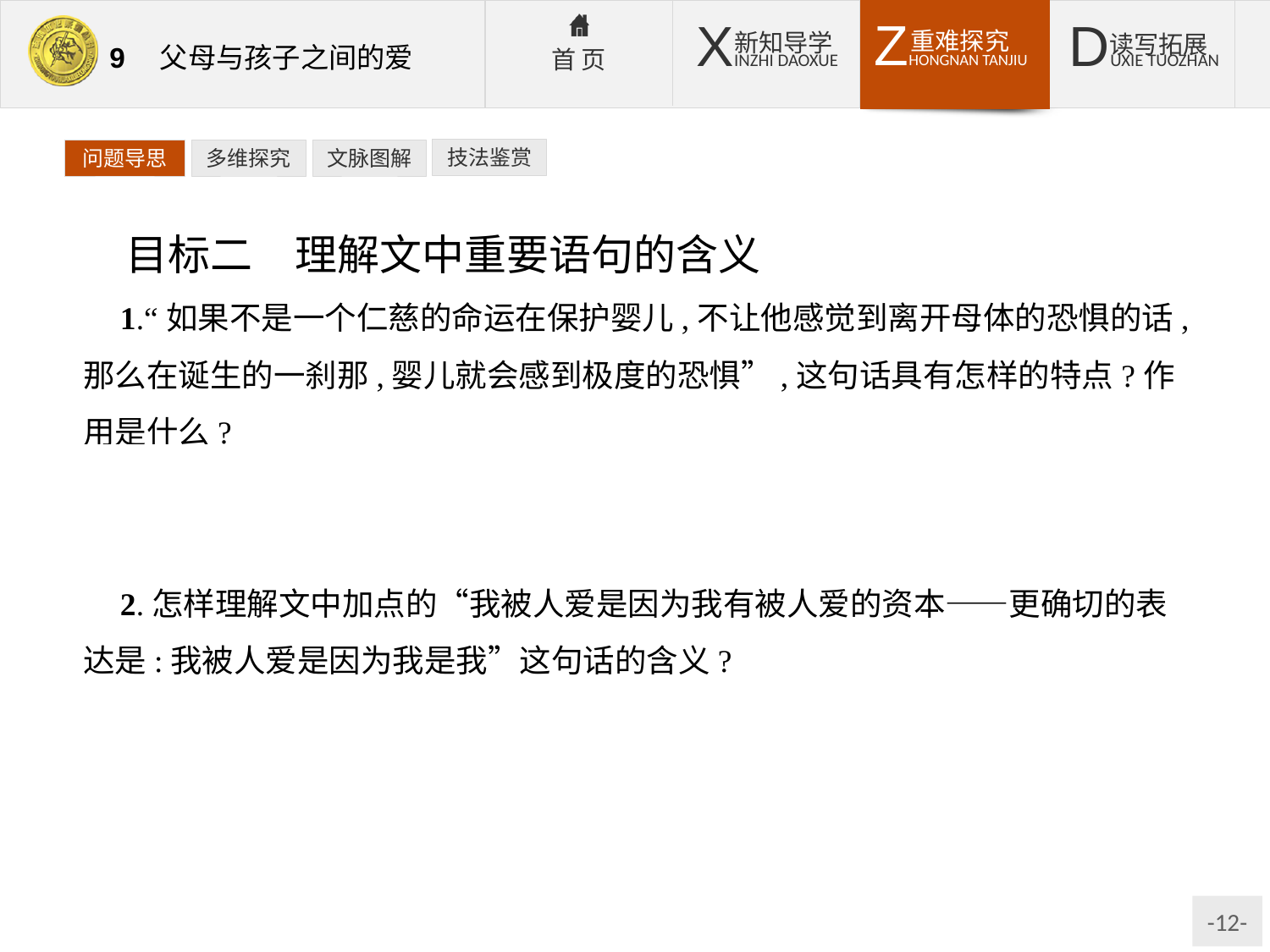

技法鉴赏
问题导思
多维探究
文脉图解
目标二　理解文中重要语句的含义
1.“如果不是一个仁慈的命运在保护婴儿,不让他感觉到离开母体的恐惧的话,那么在诞生的一刹那,婴儿就会感到极度的恐惧”,这句话具有怎样的特点?作用是什么?
提示:用假设的语句表现婴儿出生时的情况,为后文写母亲无私的关爱作铺垫,形象地表现了母爱的特点。
2.怎样理解文中加点的“我被人爱是因为我有被人爱的资本——更确切的表达是:我被人爱是因为我是我”这句话的含义?
提示:这句话具体解说了“我被人爱”(也就是母爱)这种心理体验的内涵。“我被人爱的资本”句中的“资本”指的就是上文提到的“我是母亲的孩子”“我孤立无援”“我长得可爱并能赢得别人的喜爱”。